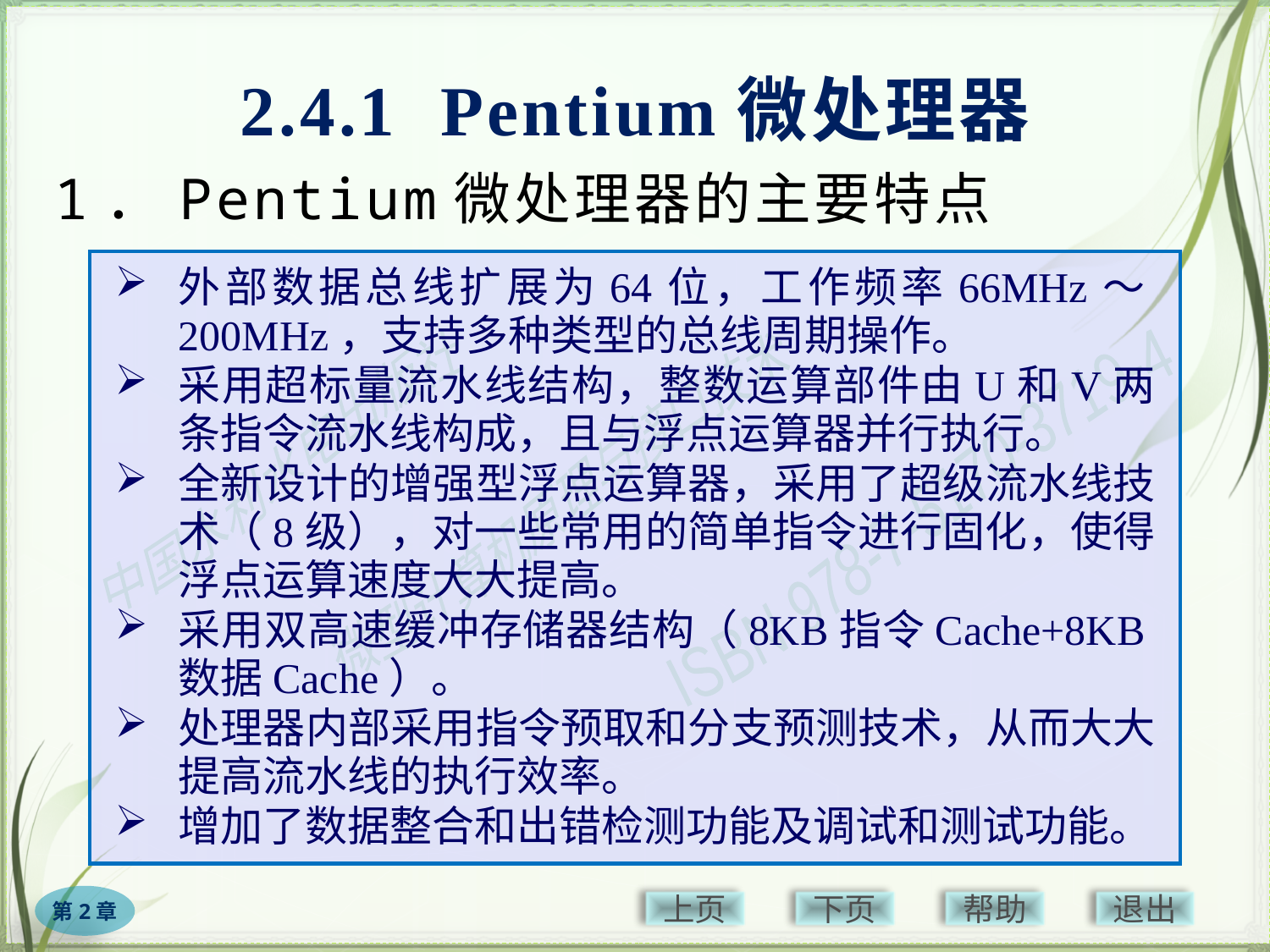

# 2.4.1  Pentium微处理器
1．Pentium微处理器的主要特点
外部数据总线扩展为64位，工作频率66MHz～200MHz，支持多种类型的总线周期操作。
采用超标量流水线结构，整数运算部件由U和V两条指令流水线构成，且与浮点运算器并行执行。
全新设计的增强型浮点运算器，采用了超级流水线技术（8级），对一些常用的简单指令进行固化，使得浮点运算速度大大提高。
采用双高速缓冲存储器结构（8KB指令Cache+8KB数据Cache）。
处理器内部采用指令预取和分支预测技术，从而大大提高流水线的执行效率。
增加了数据整合和出错检测功能及调试和测试功能。